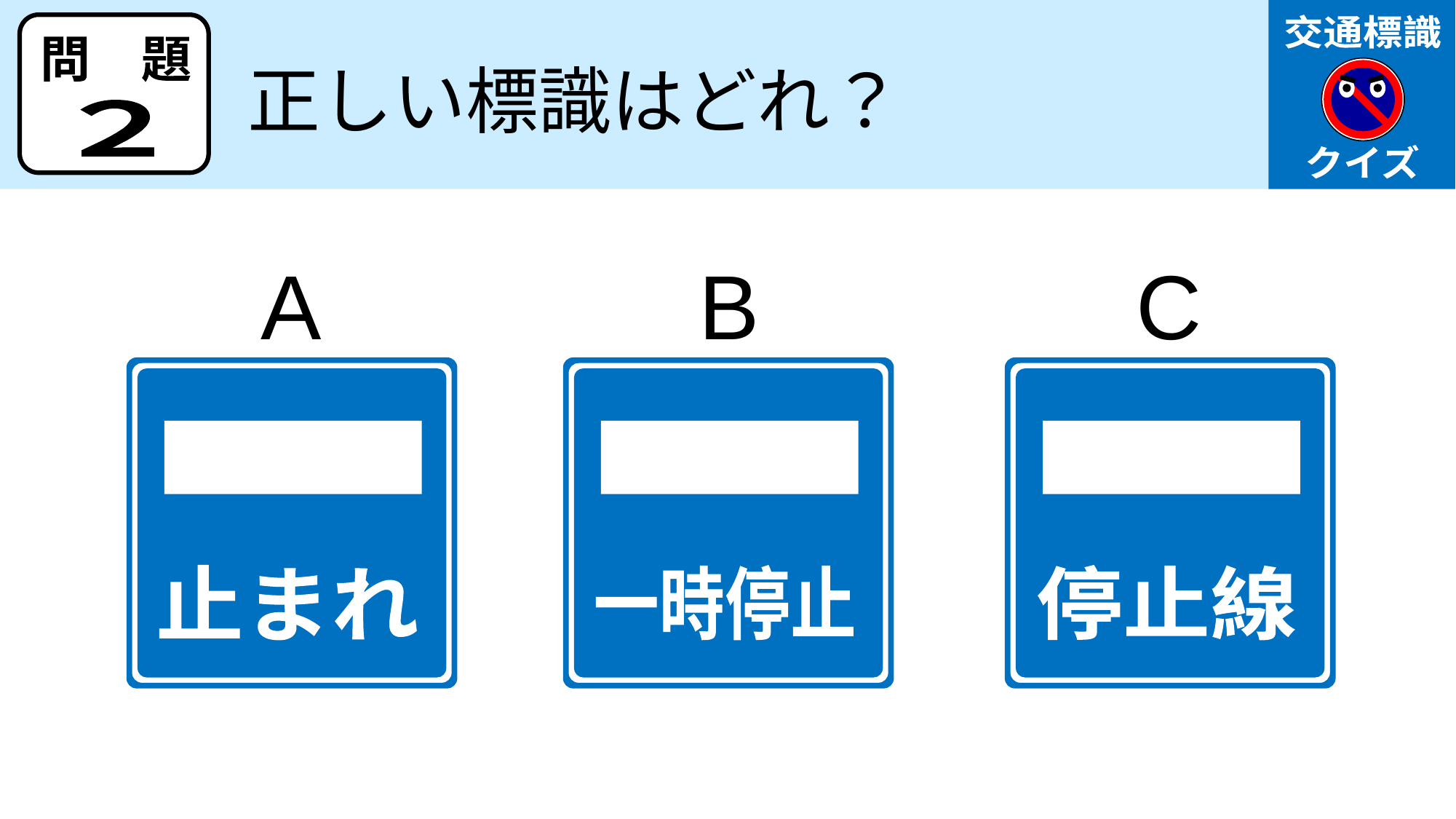

交通標識

クイズ

問　題
正しい標識はどれ？
２
A
B
C

止まれ

一時停止

停止線